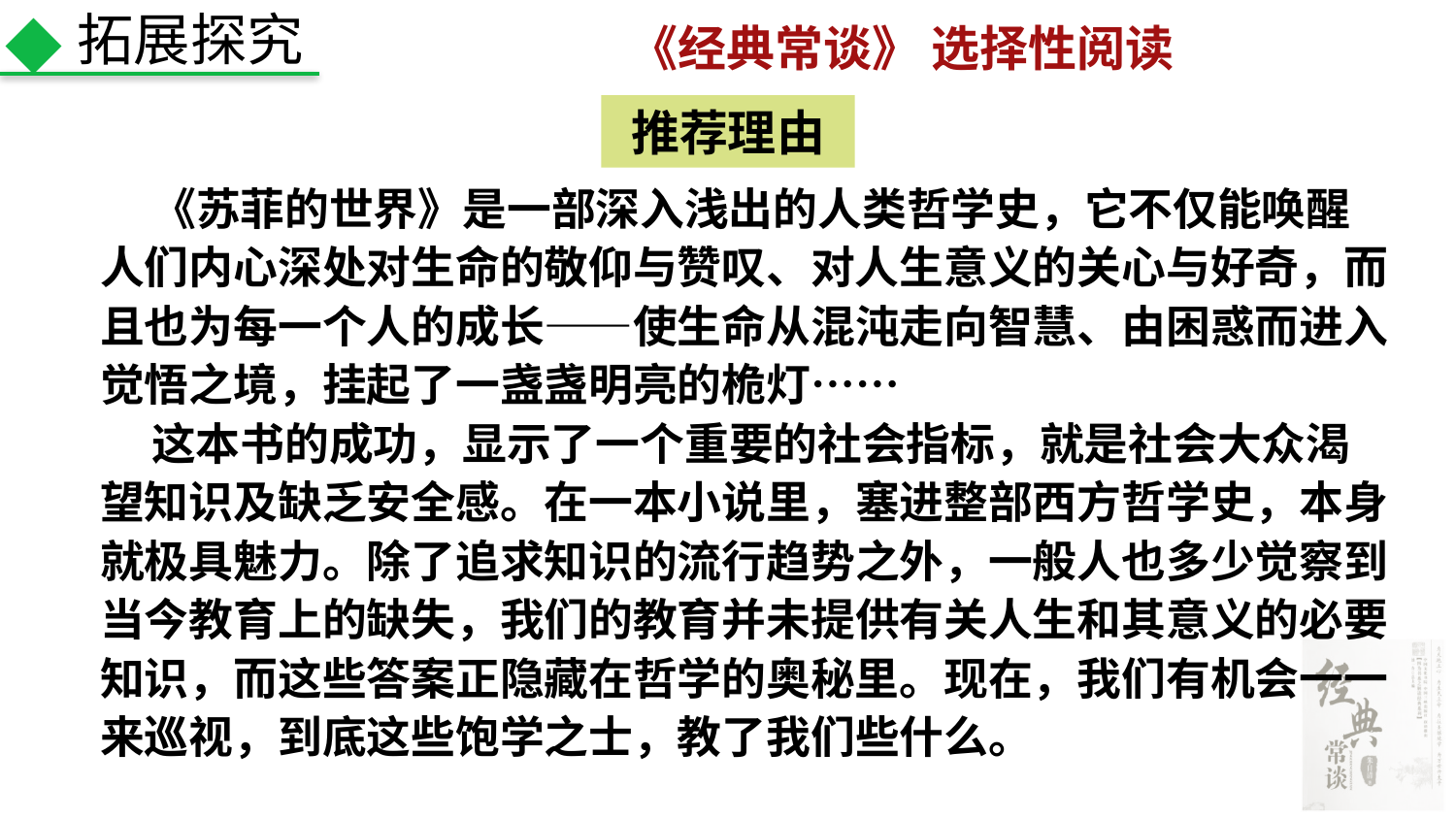

拓展探究

推荐理由
    《苏菲的世界》是一部深入浅出的人类哲学史，它不仅能唤醒人们内心深处对生命的敬仰与赞叹、对人生意义的关心与好奇，而且也为每一个人的成长——使生命从混沌走向智慧、由困惑而进入觉悟之境，挂起了一盏盏明亮的桅灯……
    这本书的成功，显示了一个重要的社会指标，就是社会大众渴望知识及缺乏安全感。在一本小说里，塞进整部西方哲学史，本身就极具魅力。除了追求知识的流行趋势之外，一般人也多少觉察到当今教育上的缺失，我们的教育并未提供有关人生和其意义的必要知识，而这些答案正隐藏在哲学的奥秘里。现在，我们有机会一一来巡视，到底这些饱学之士，教了我们些什么。